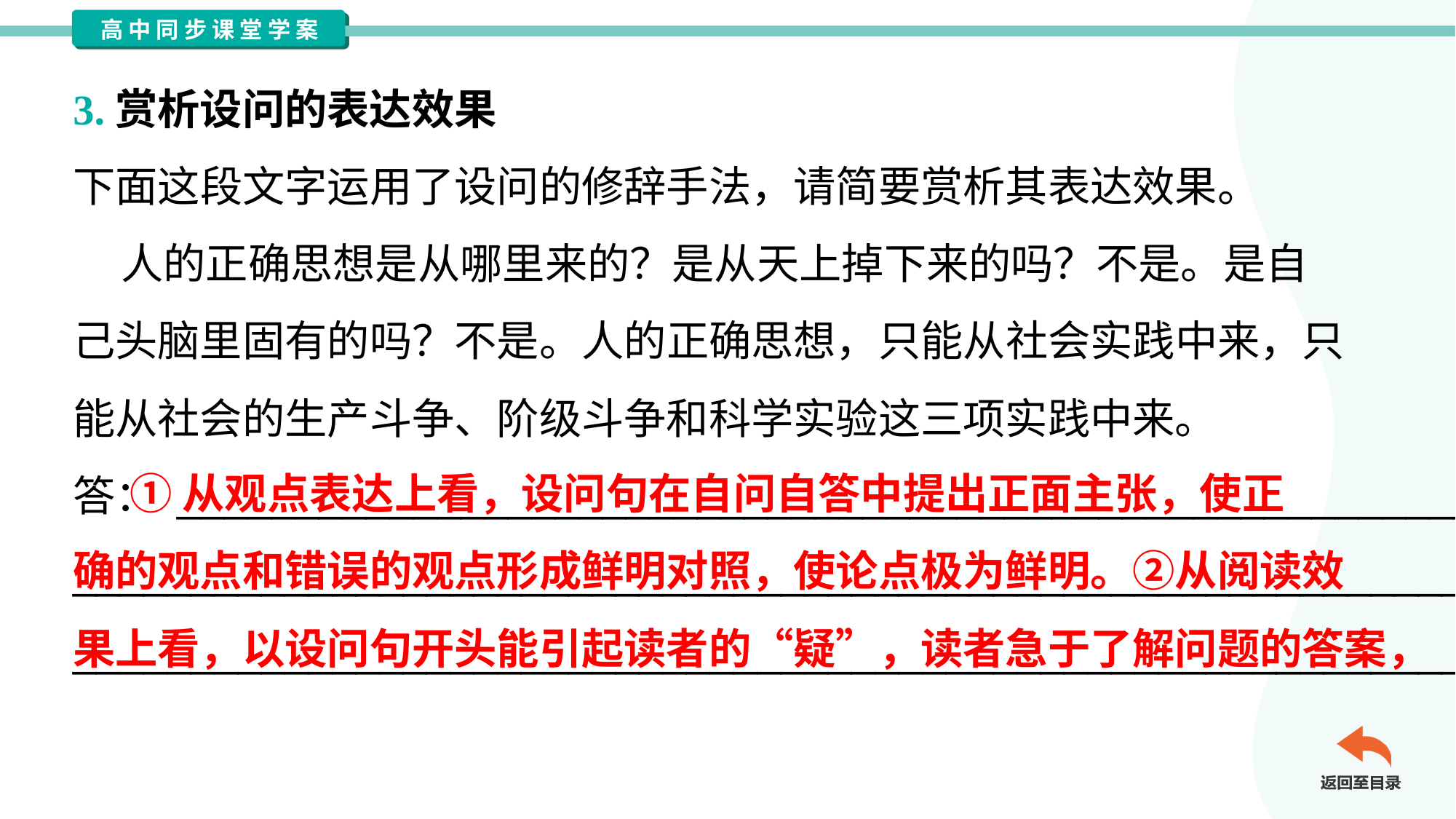

3.赏析设问的表达效果
下面这段文字运用了设问的修辞手法，请简要赏析其表达效果。
    人的正确思想是从哪里来的？是从天上掉下来的吗？不是。是自
己头脑里固有的吗？不是。人的正确思想，只能从社会实践中来，只
能从社会的生产斗争、阶级斗争和科学实验这三项实践中来。
答： ________________________________________________________
_____________________________________________________________
_____________________________________________________________
      ①从观点表达上看，设问句在自问自答中提出正面主张，使正
确的观点和错误的观点形成鲜明对照，使论点极为鲜明。②从阅读效
果上看，以设问句开头能引起读者的“疑”，读者急于了解问题的答案，